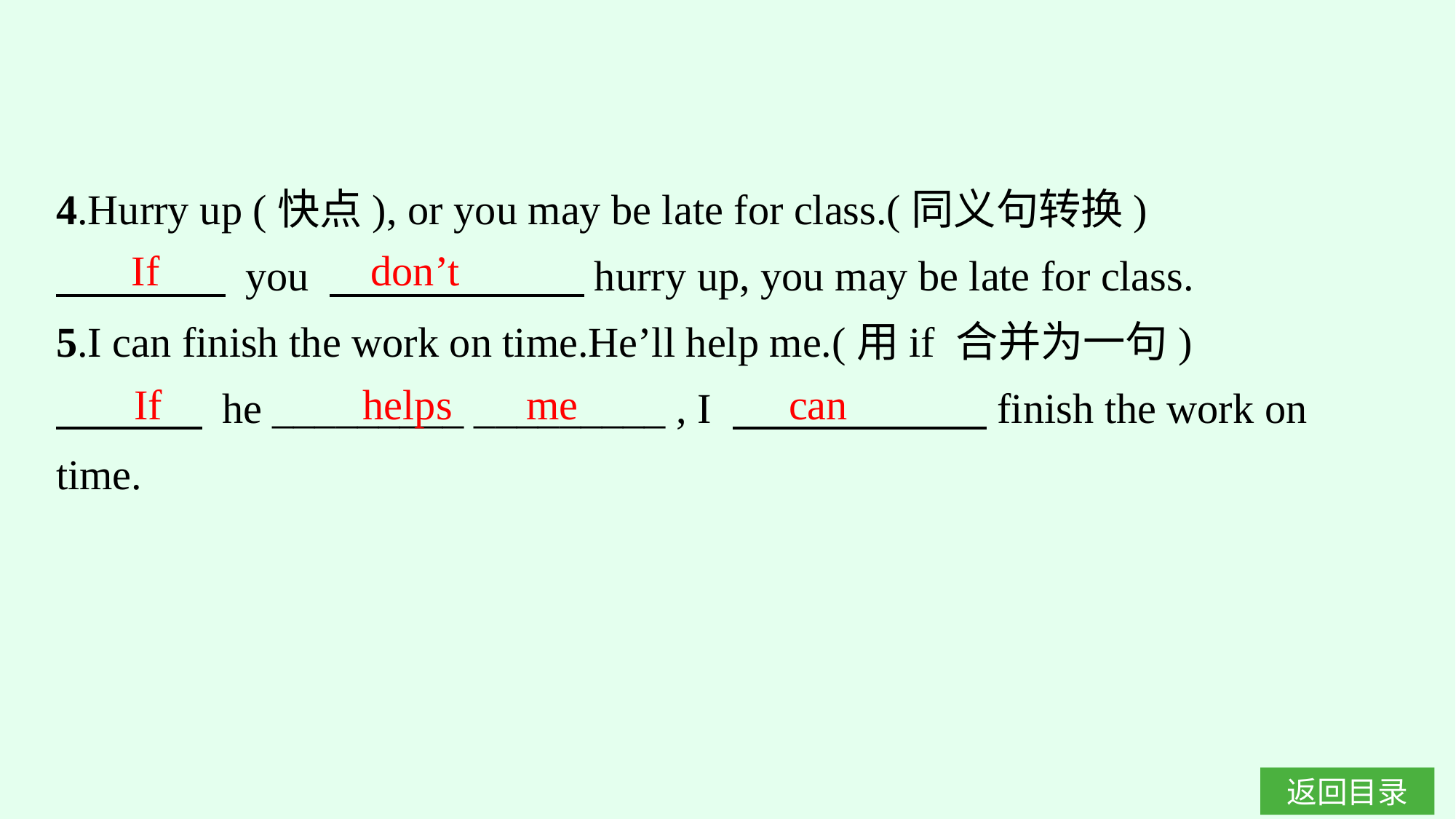

4.Hurry up (快点), or you may be late for class.(同义句转换)
　　　　 you 　　　　　　hurry up, you may be late for class.
5.I can finish the work on time.He’ll help me.(用if 合并为一句)
　　  　 he _________ _________ , I 　　　　　　finish the work on time.
If                    don’t
If                   helps       me                    can